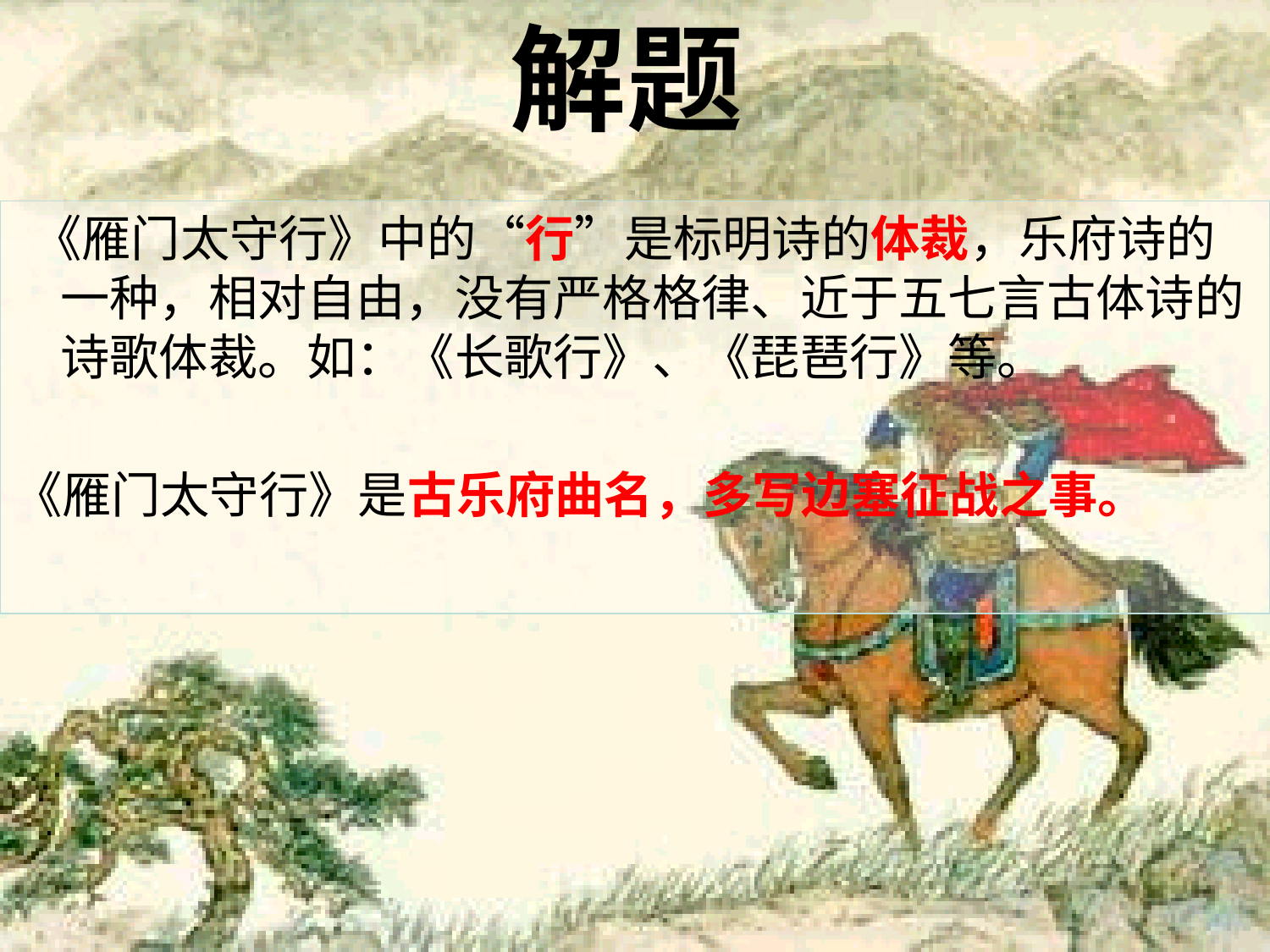

解题
 《雁门太守行》中的“行”是标明诗的体裁，乐府诗的一种，相对自由，没有严格格律、近于五七言古体诗的诗歌体裁。如：《长歌行》、《琵琶行》等。

《雁门太守行》是古乐府曲名，多写边塞征战之事。